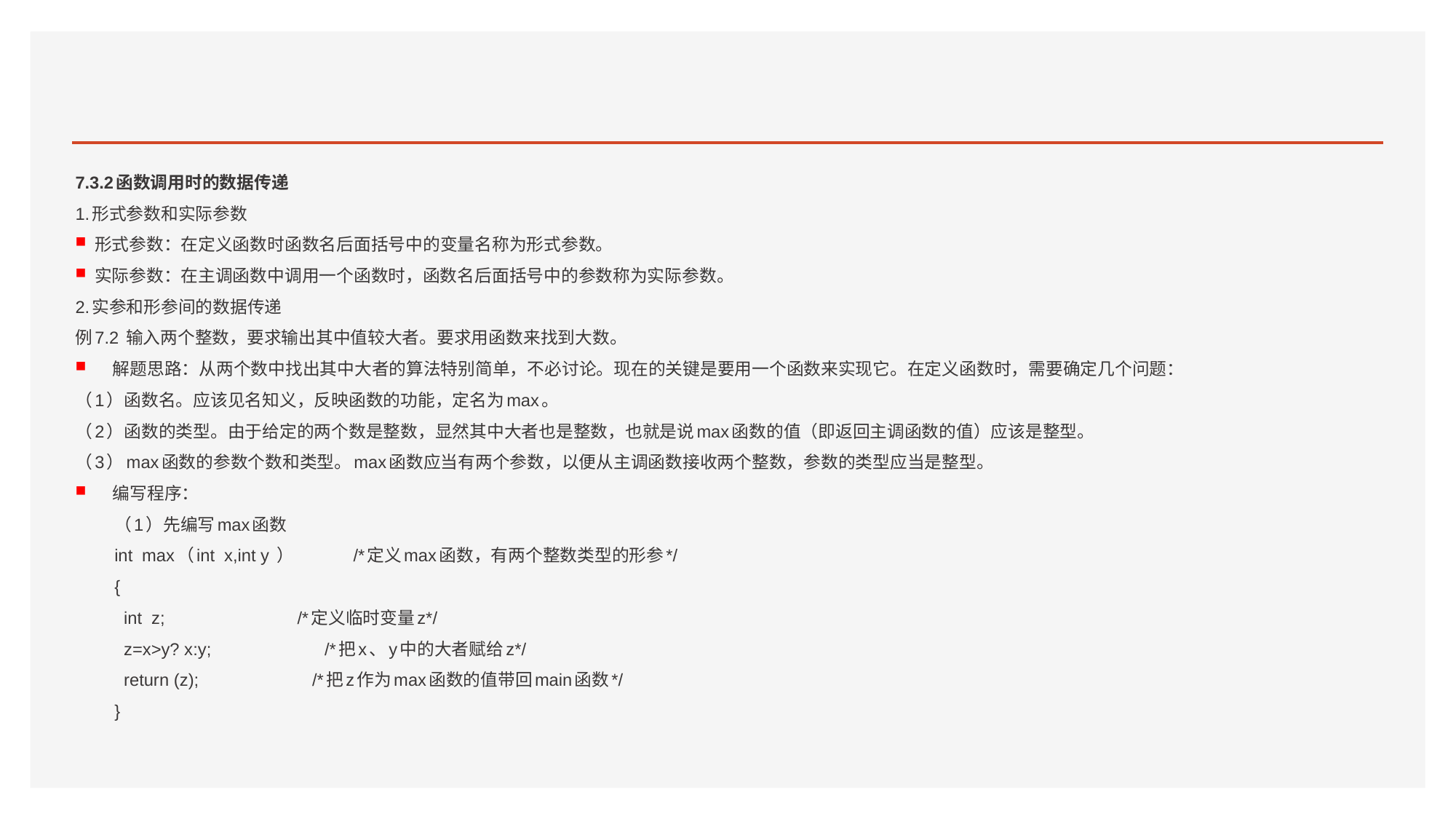

#
7.3.2函数调用时的数据传递
1.形式参数和实际参数
形式参数：在定义函数时函数名后面括号中的变量名称为形式参数。
实际参数：在主调函数中调用一个函数时，函数名后面括号中的参数称为实际参数。
2.实参和形参间的数据传递
例7.2 输入两个整数，要求输出其中值较大者。要求用函数来找到大数。
解题思路：从两个数中找出其中大者的算法特别简单，不必讨论。现在的关键是要用一个函数来实现它。在定义函数时，需要确定几个问题：
（1）函数名。应该见名知义，反映函数的功能，定名为max。
（2）函数的类型。由于给定的两个数是整数，显然其中大者也是整数，也就是说max函数的值（即返回主调函数的值）应该是整型。
（3）max函数的参数个数和类型。max函数应当有两个参数，以便从主调函数接收两个整数，参数的类型应当是整型。
编写程序：
（1）先编写max函数
int  max（int  x,int y ）               /*定义max函数，有两个整数类型的形参*/
{
  int  z;                            /*定义临时变量z*/
  z=x>y? x:y;                        /*把x、y中的大者赋给z*/
  return (z);                        /*把z作为max函数的值带回main函数*/
}